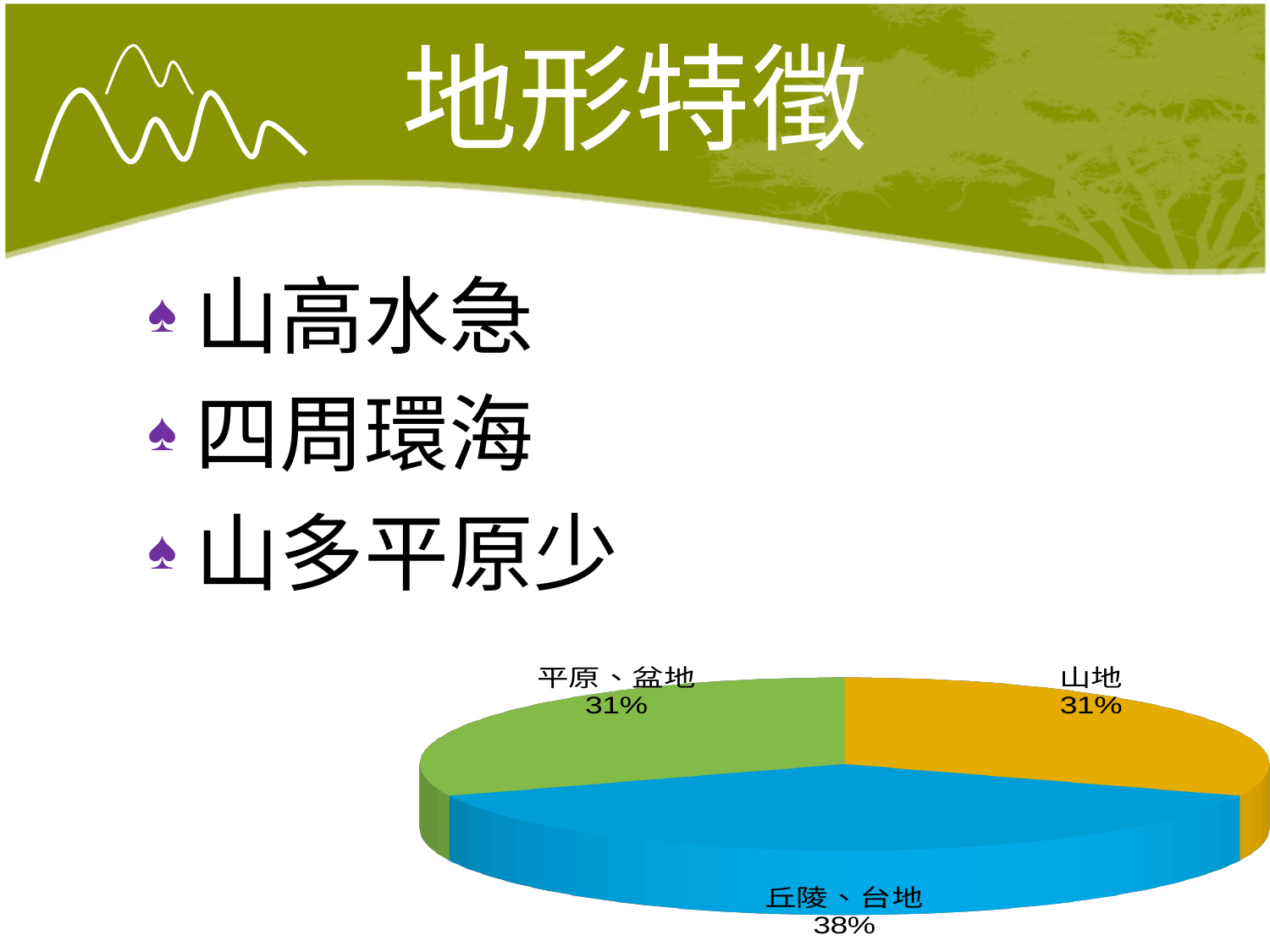

# 地形特徵
山高水急
四周環海
山多平原少

[unsupported chart]